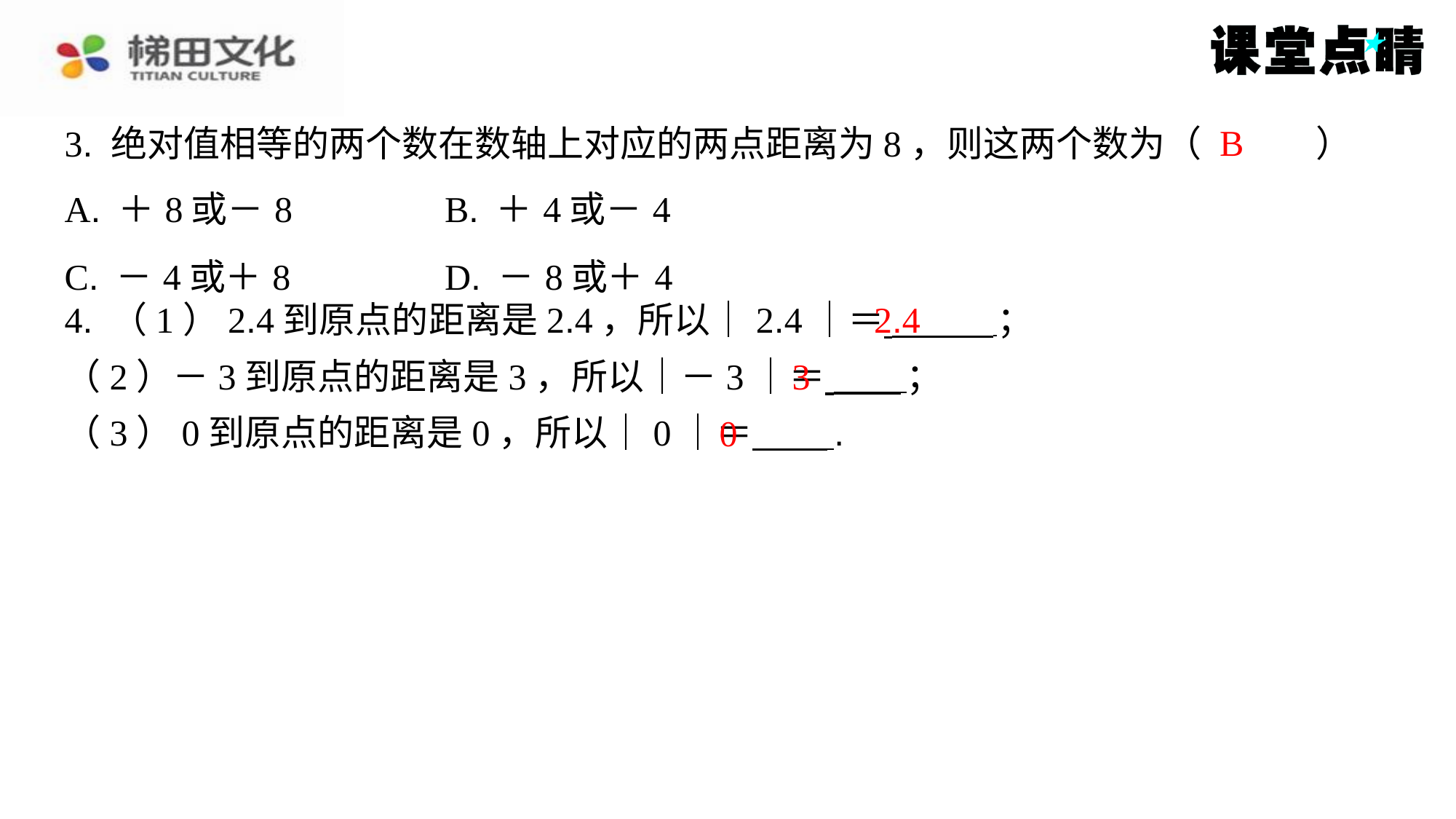

B
3. 绝对值相等的两个数在数轴上对应的两点距离为8，则这两个数为（　B　）
| A. ＋8或－8 | B. ＋4或－4 |
| --- | --- |
| C. －4或＋8 | D. －8或＋4 |
2.4
4. （1）2.4到原点的距离是2.4，所以｜2.4｜＝                 ⁠；
（2）－3到原点的距离是3，所以｜－3｜＝            ⁠；
（3）0到原点的距离是0，所以｜0｜＝            ⁠.
3
0